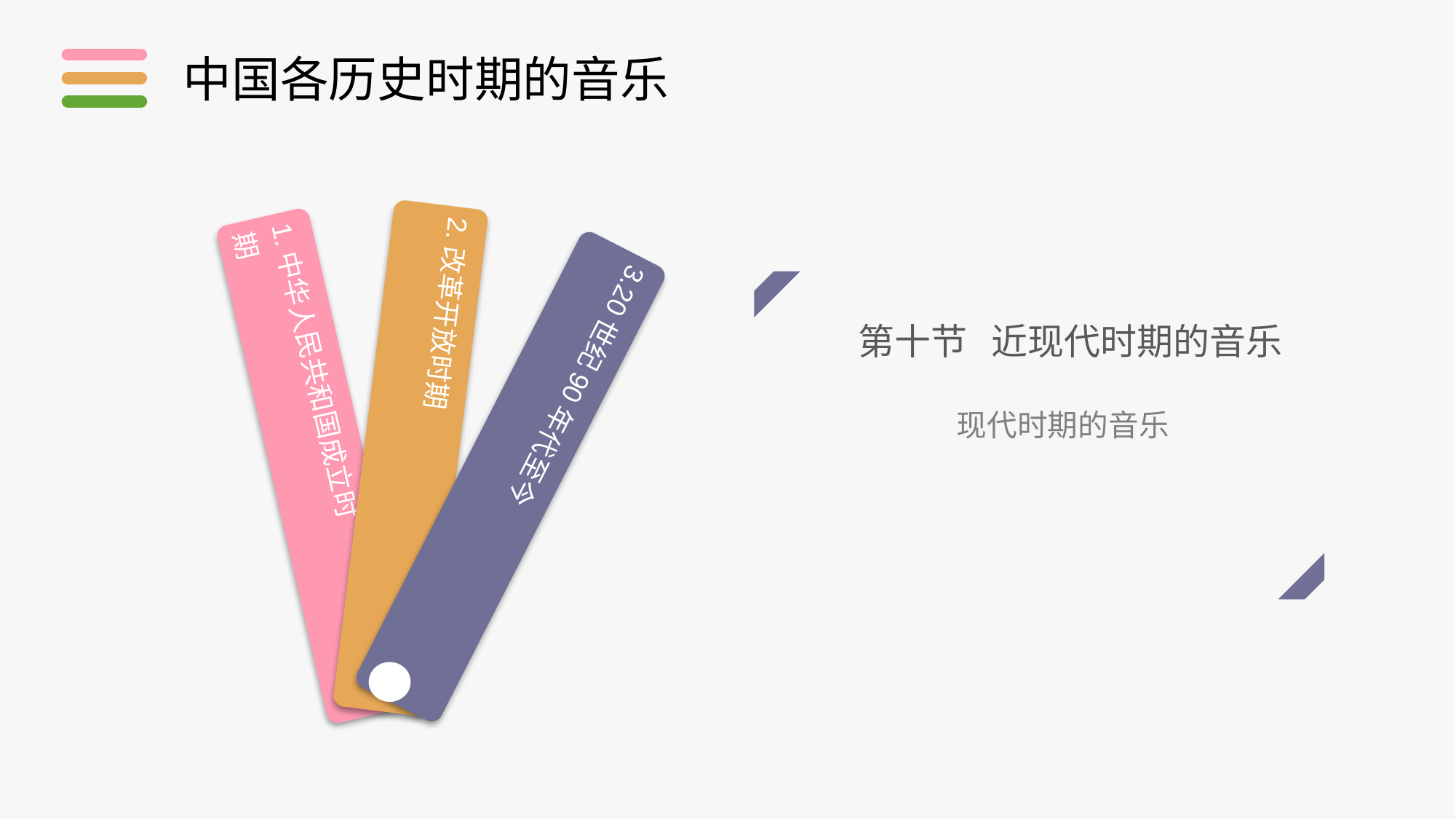

中国各历史时期的音乐
2.改革开放时期
1.中华人民共和国成立时期
3.20世纪90年代至今

第十节   近现代时期的音乐
现代时期的音乐